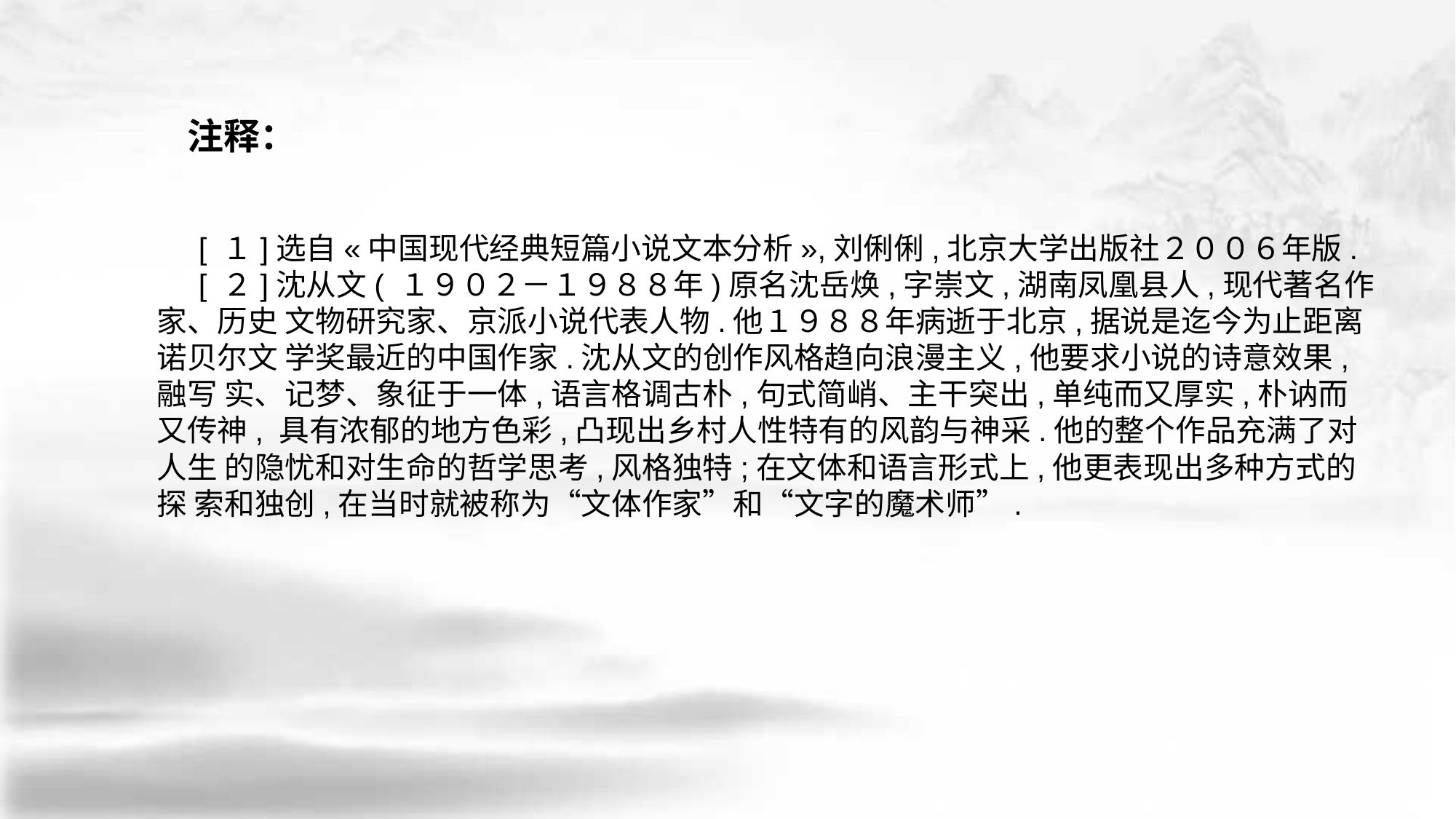

注释：

     [ １]选自«中国现代经典短篇小说文本分析»,刘俐俐,北京大学出版社２００６年版.
     [ ２]沈从文( １９０２－１９８８年)原名沈岳焕,字崇文,湖南凤凰县人,现代著名作家、历史 文物研究家、京派小说代表人物.他１９８８年病逝于北京,据说是迄今为止距离诺贝尔文 学奖最近的中国作家.沈从文的创作风格趋向浪漫主义,他要求小说的诗意效果,融写 实、记梦、象征于一体,语言格调古朴,句式简峭、主干突出,单纯而又厚实,朴讷而又传神, 具有浓郁的地方色彩,凸现出乡村人性特有的风韵与神采.他的整个作品充满了对人生 的隐忧和对生命的哲学思考,风格独特;在文体和语言形式上,他更表现出多种方式的探 索和独创,在当时就被称为“文体作家”和“文字的魔术师”.